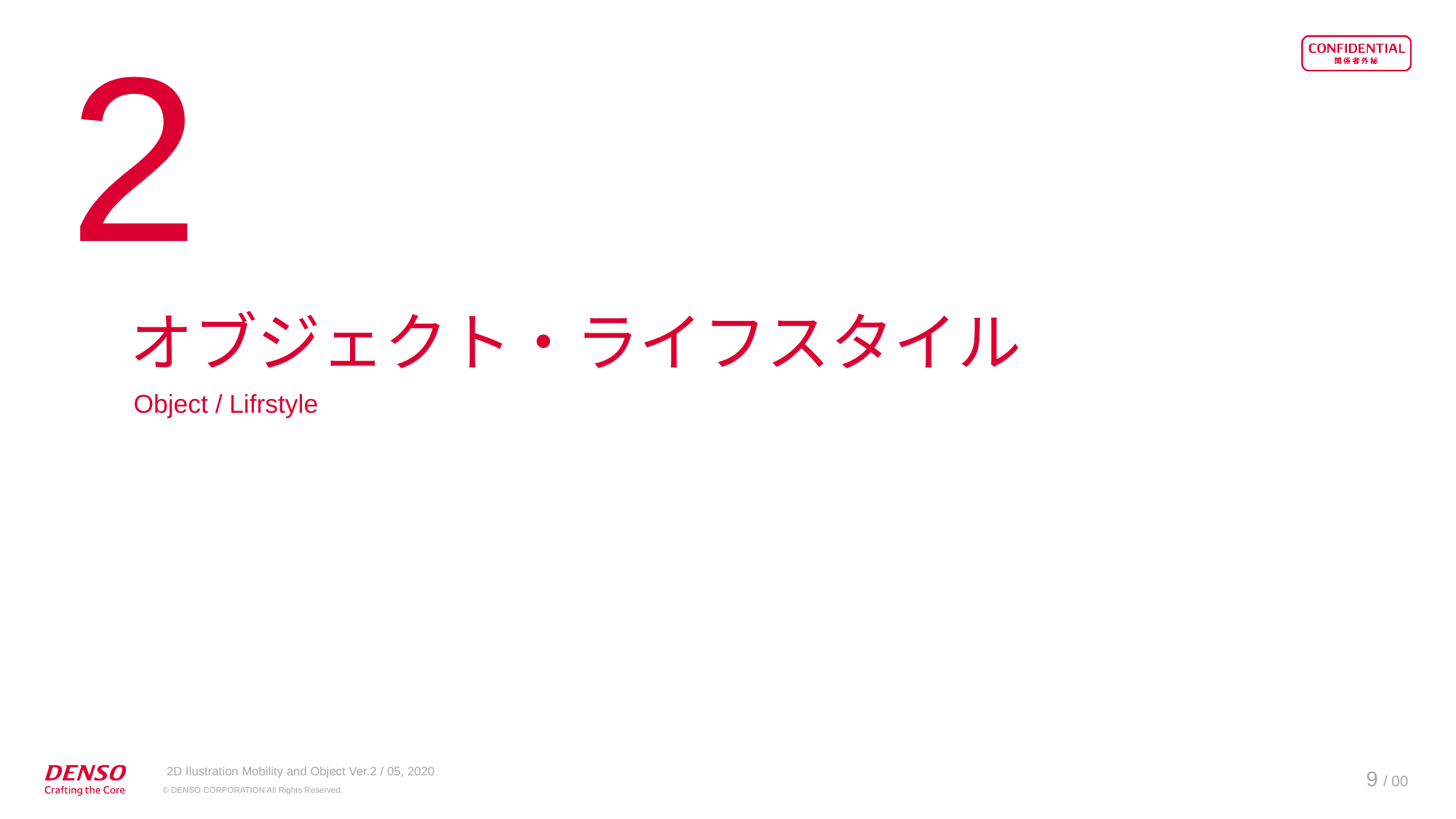

2

オブジェクト・ライフスタイル
Object / Lifrstyle

2D Ilustration Mobility and Object Ver.2 / 05, 2020
9